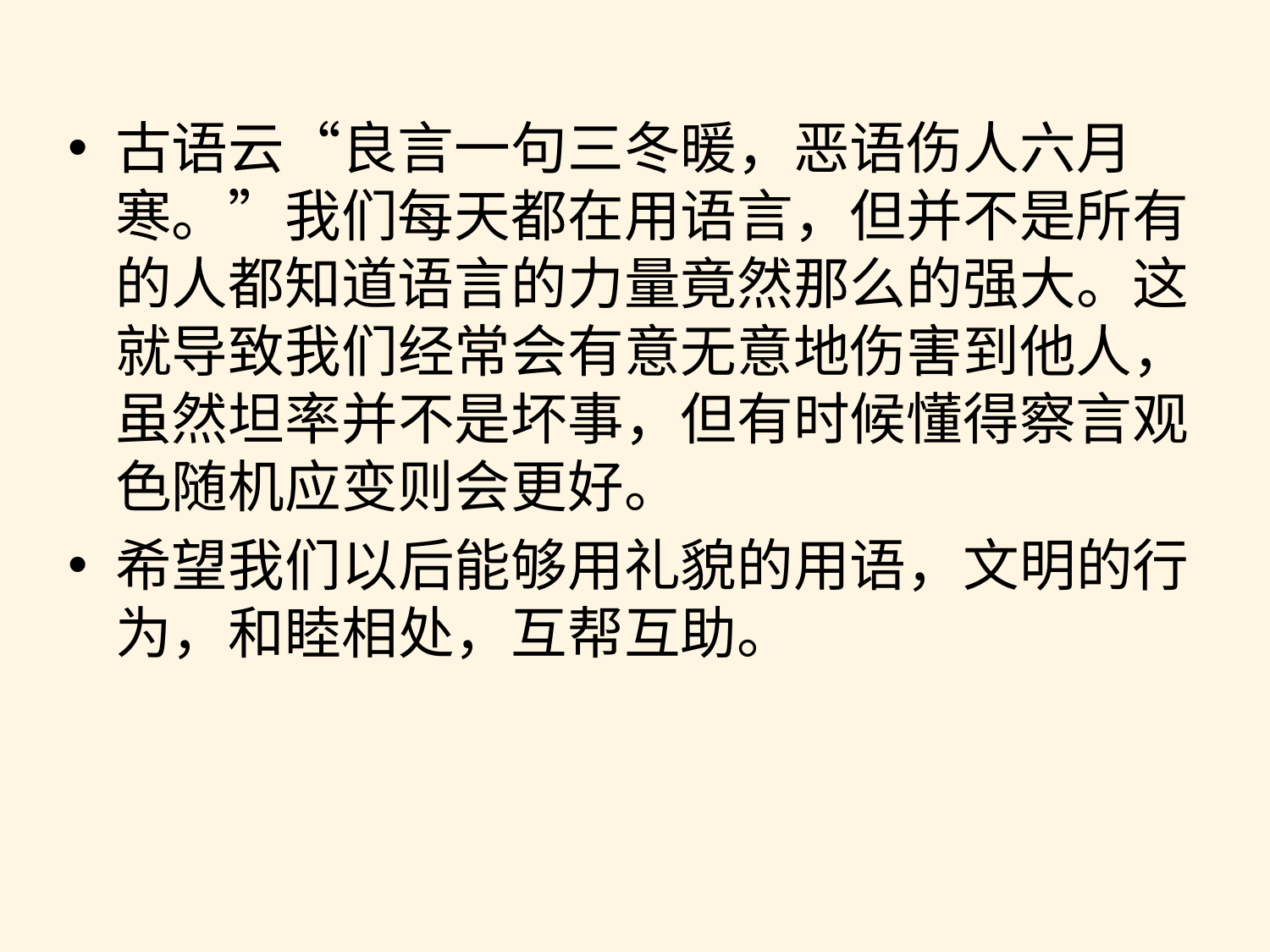

古语云“良言一句三冬暖，恶语伤人六月寒。”我们每天都在用语言，但并不是所有的人都知道语言的力量竟然那么的强大。这就导致我们经常会有意无意地伤害到他人，虽然坦率并不是坏事，但有时候懂得察言观色随机应变则会更好。
希望我们以后能够用礼貌的用语，文明的行为，和睦相处，互帮互助。